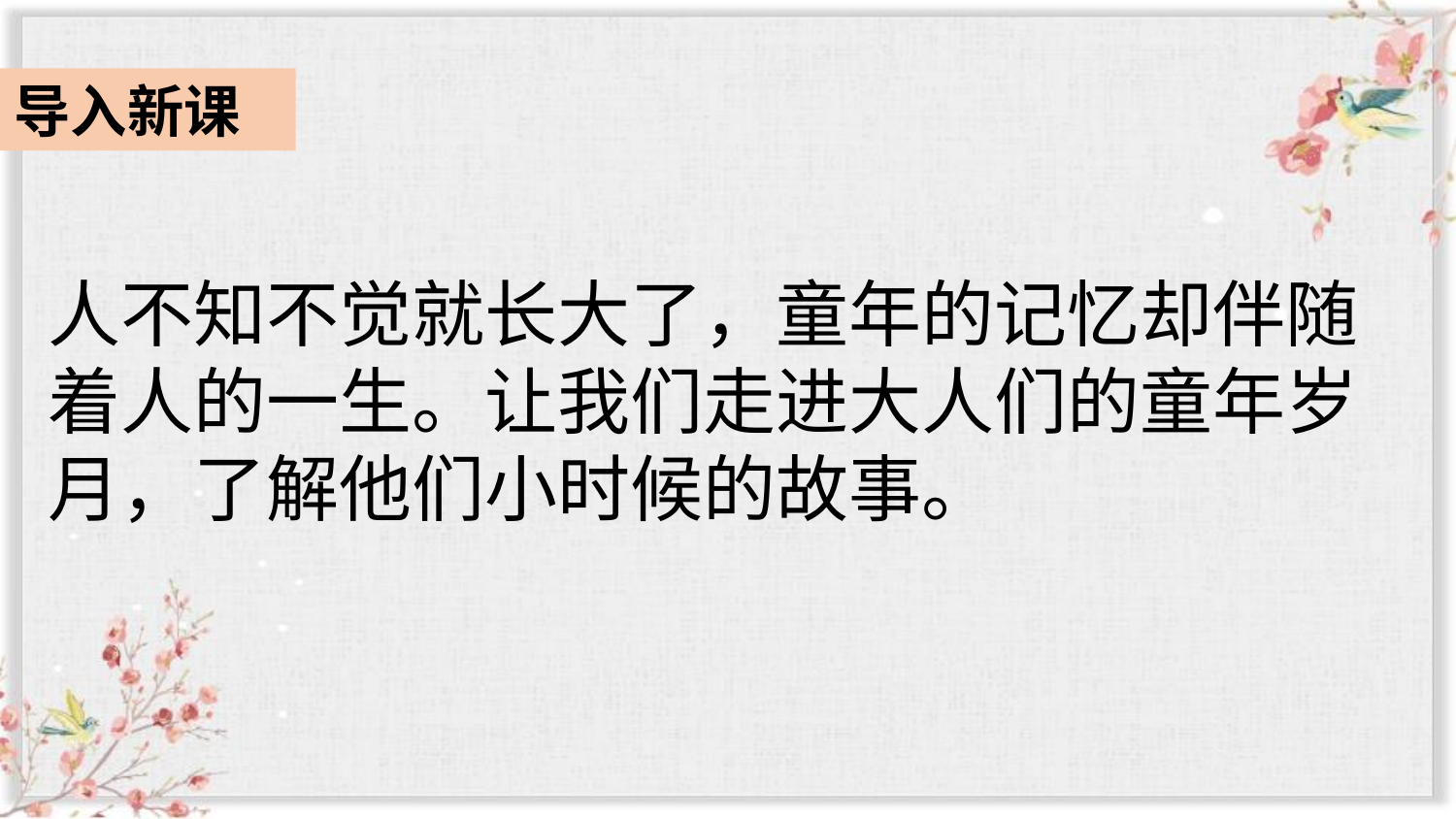

导入新课
人不知不觉就长大了，童年的记忆却伴随着人的一生。让我们走进大人们的童年岁月，了解他们小时候的故事。